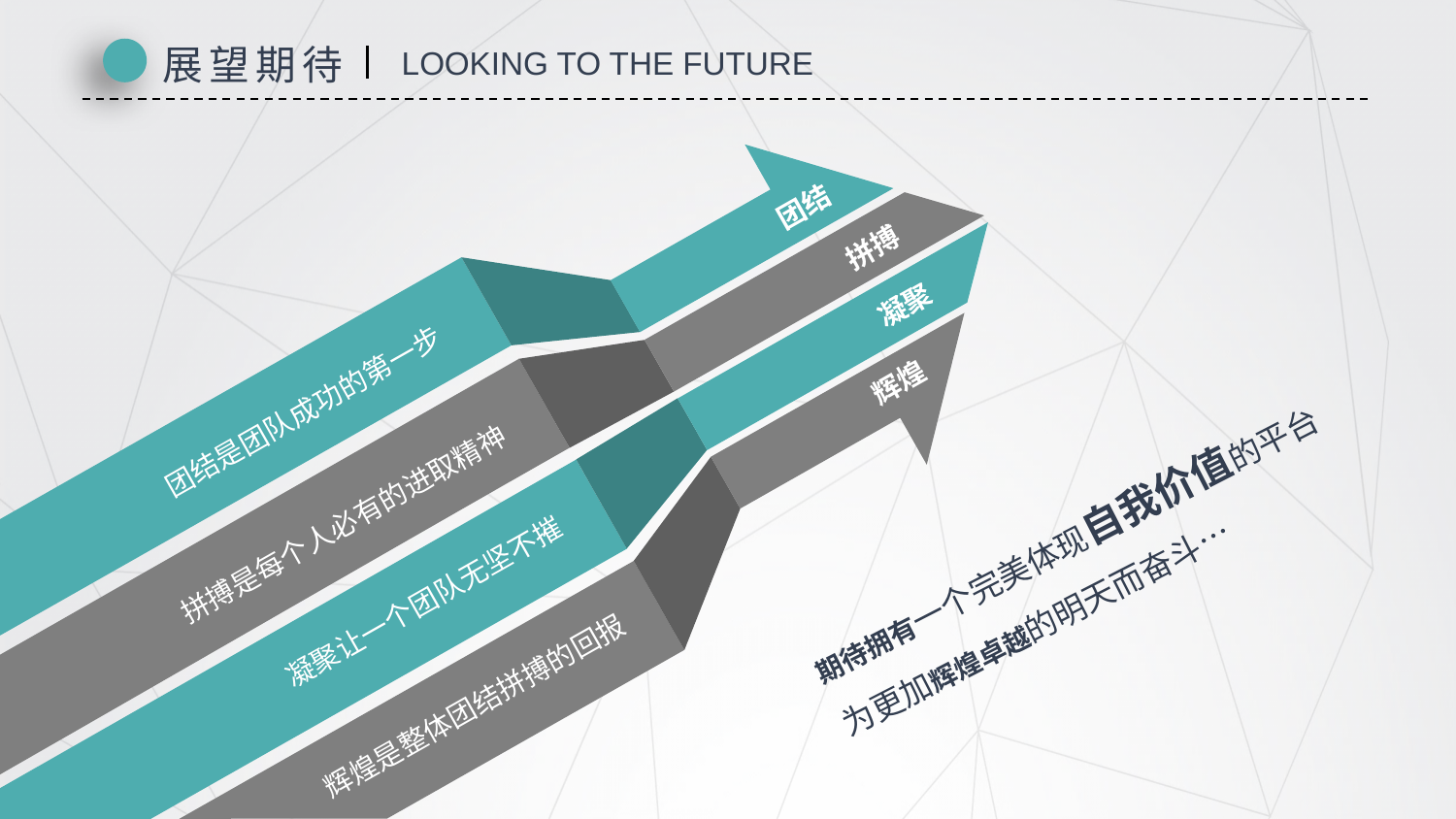

展望期待
LOOKING TO THE FUTURE

团结
拼搏

凝聚

辉煌
团结是团队成功的第一步

拼搏是每个人必有的进取精神
期待拥有一个完美体现自我价值的平台
为更加辉煌卓越的明天而奋斗…
凝聚让一个团队无坚不摧
辉煌是整体团结拼搏的回报